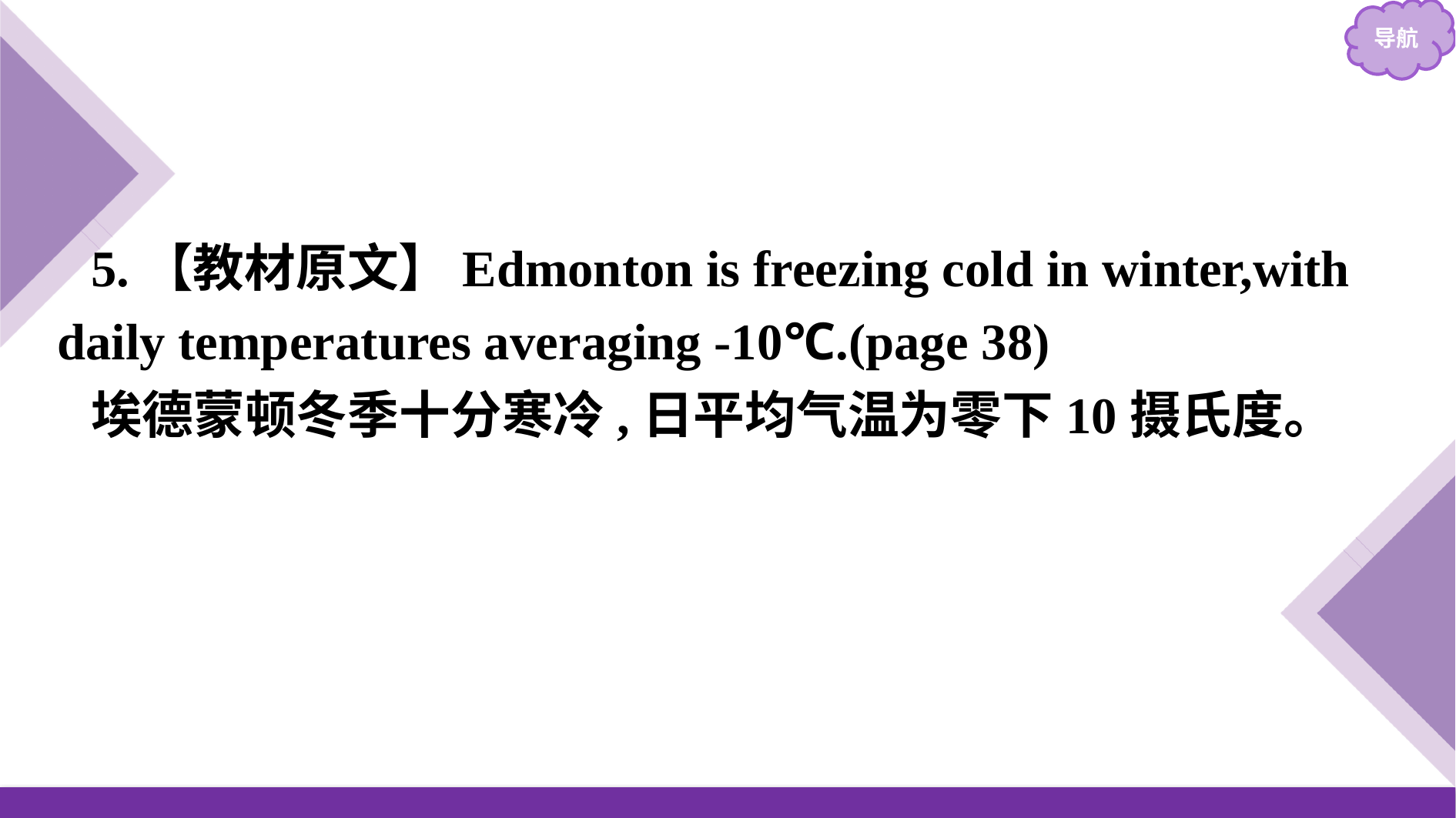

5.【教材原文】Edmonton is freezing cold in winter,with daily temperatures averaging -10℃.(page 38)
埃德蒙顿冬季十分寒冷,日平均气温为零下10摄氏度。